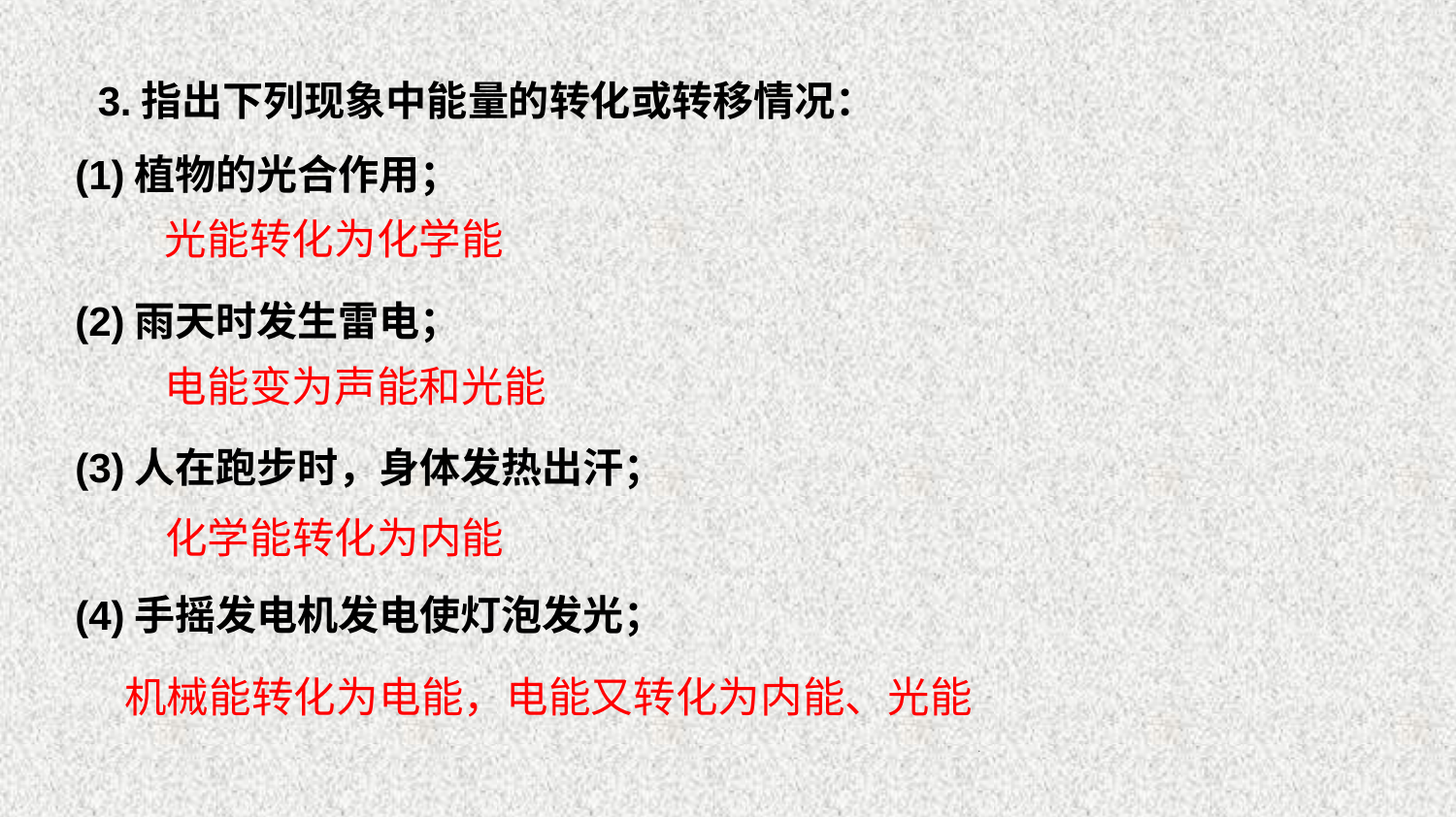

3.指出下列现象中能量的转化或转移情况：
(1)植物的光合作用；

(2)雨天时发生雷电；

(3)人在跑步时，身体发热出汗；

(4)手摇发电机发电使灯泡发光；

光能转化为化学能
电能变为声能和光能
化学能转化为内能
机械能转化为电能，电能又转化为内能、光能
20